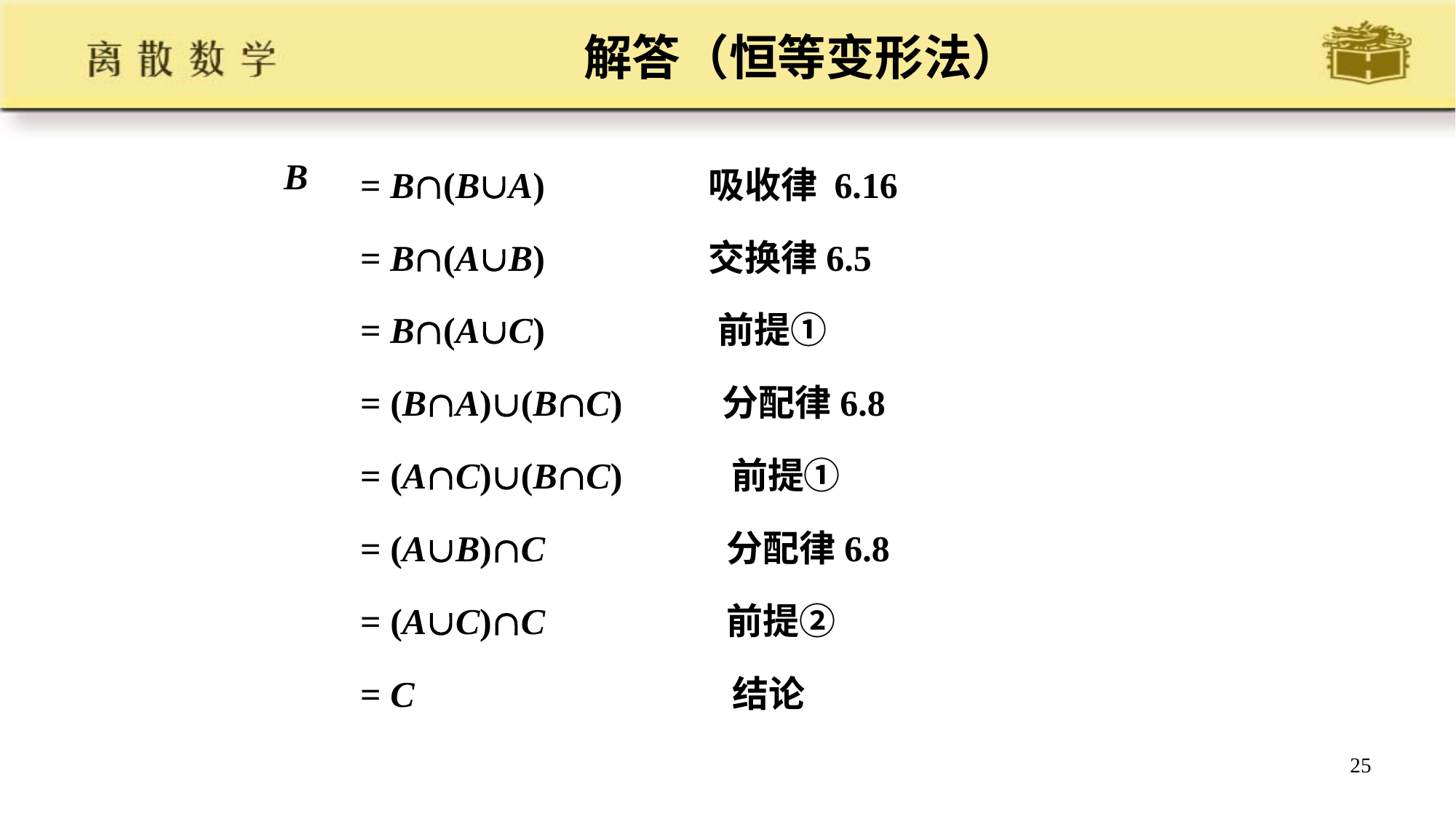

# 解答（恒等变形法）
= B∩(B∪A)                 吸收律 6.16
= B∩(A∪B)                 交换律6.5
= B∩(A∪C)                  前提①
= (B∩A)∪(B∩C)          分配律6.8
= (A∩C)∪(B∩C)           前提①
= (A∪B)∩C                   分配律6.8
= (A∪C)∩C                   前提②
= C                                  结论
B
25